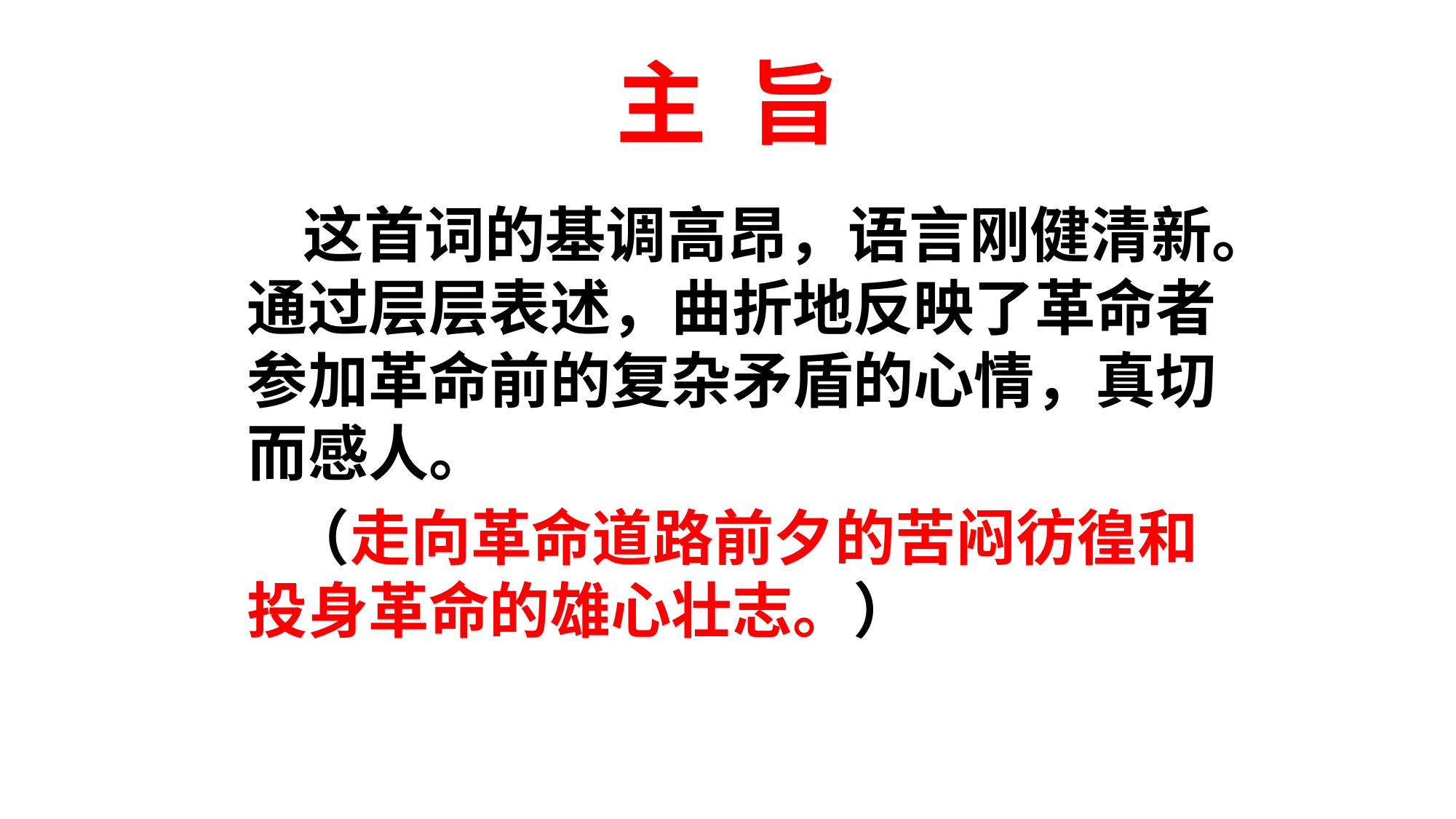

# 主  旨
   这首词的基调高昂，语言刚健清新。通过层层表述，曲折地反映了革命者参加革命前的复杂矛盾的心情，真切而感人。
  （走向革命道路前夕的苦闷彷徨和投身革命的雄心壮志。）